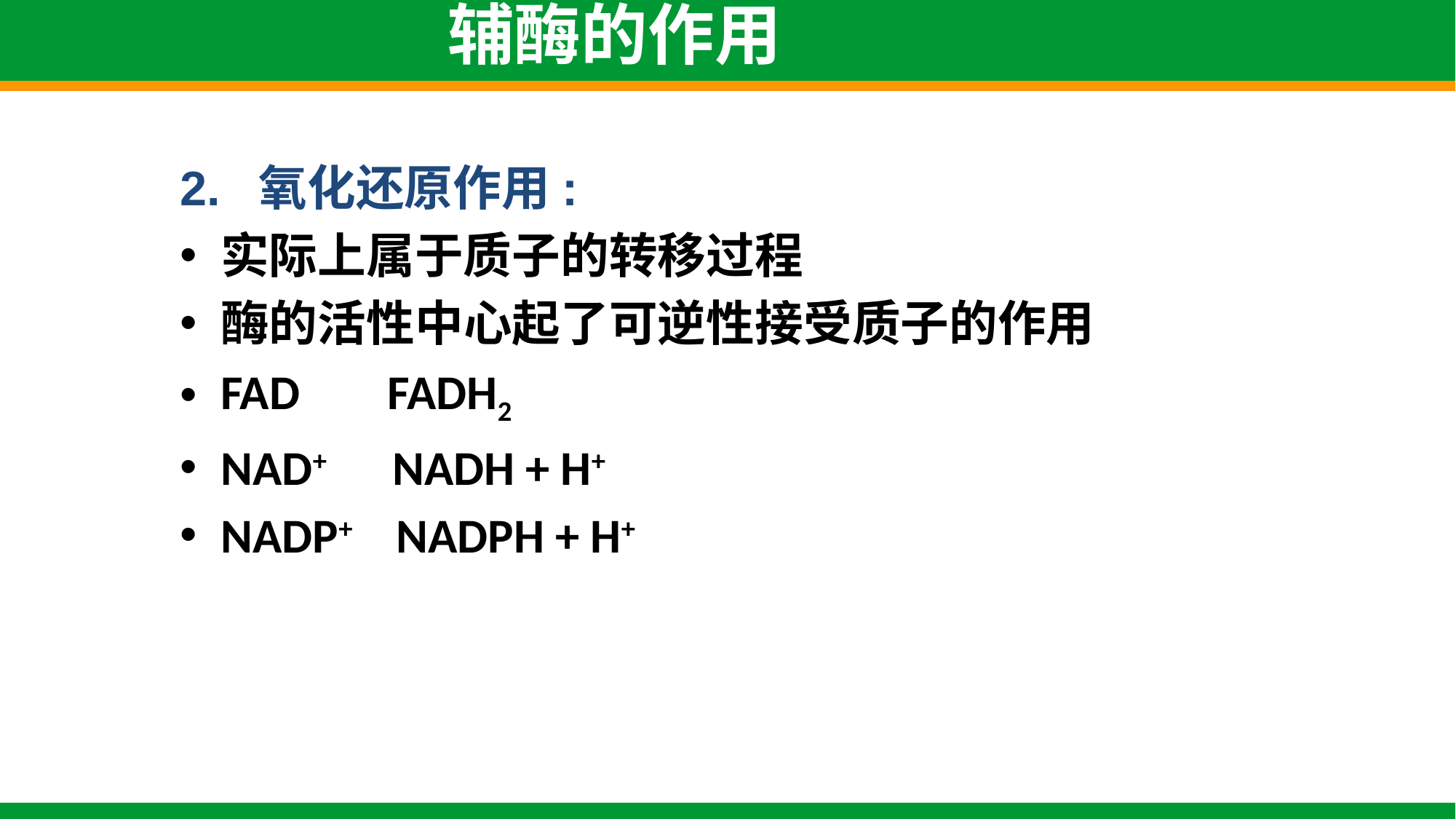

# 辅酶的作用
2.  氧化还原作用:
实际上属于质子的转移过程
酶的活性中心起了可逆性接受质子的作用
FAD        FADH2
NAD+      NADH + H+
NADP+    NADPH + H+